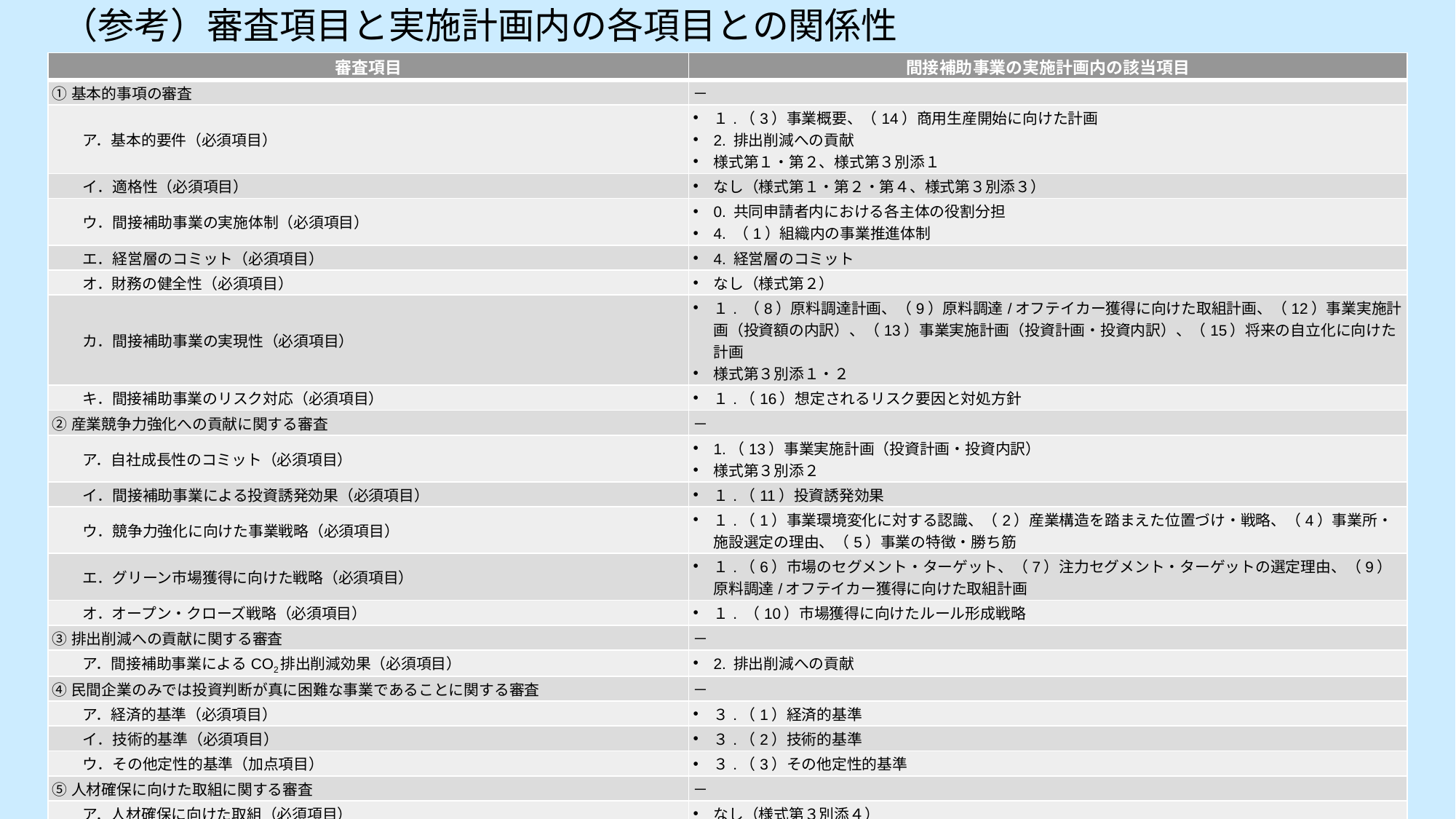

（参考）審査項目と実施計画内の各項目との関係性
| 審査項目 | 間接補助事業の実施計画内の該当項目 |
| --- | --- |
| ①基本的事項の審査 | － |
| ア．基本的要件（必須項目） | １.（3）事業概要、（14）商用生産開始に向けた計画　　 2. 排出削減への貢献 様式第１・第２、様式第３別添１ |
| イ．適格性（必須項目） | なし（様式第１・第２・第４、様式第３別添３） |
| ウ．間接補助事業の実施体制（必須項目） | 0. 共同申請者内における各主体の役割分担 4. （1）組織内の事業推進体制 |
| エ．経営層のコミット（必須項目） | 4. 経営層のコミット |
| オ．財務の健全性（必須項目） | なし（様式第２） |
| カ．間接補助事業の実現性（必須項目） | １. （8）原料調達計画、（9）原料調達/オフテイカー獲得に向けた取組計画、（12）事業実施計画（投資額の内訳）、（13）事業実施計画（投資計画・投資内訳）、（15）将来の自立化に向けた計画 様式第３別添１・２ |
| キ．間接補助事業のリスク対応（必須項目） | １.（16）想定されるリスク要因と対処方針 |
| ②産業競争力強化への貢献に関する審査 | － |
| ア．自社成長性のコミット（必須項目） | 1.（13）事業実施計画（投資計画・投資内訳） 様式第３別添２ |
| イ．間接補助事業による投資誘発効果（必須項目） | １.（11）投資誘発効果 |
| ウ．競争力強化に向けた事業戦略（必須項目） | １.（1）事業環境変化に対する認識、（2）産業構造を踏まえた位置づけ・戦略、（4）事業所・施設選定の理由、（5）事業の特徴・勝ち筋 |
| エ．グリーン市場獲得に向けた戦略（必須項目） | １.（6）市場のセグメント・ターゲット、（7）注力セグメント・ターゲットの選定理由、（9）原料調達/オフテイカー獲得に向けた取組計画 |
| オ．オープン・クローズ戦略（必須項目） | １. （10）市場獲得に向けたルール形成戦略 |
| ③排出削減への貢献に関する審査 | － |
| ア．間接補助事業によるCO2排出削減効果（必須項目） | 2. 排出削減への貢献 |
| ④民間企業のみでは投資判断が真に困難な事業であることに関する審査 | － |
| ア．経済的基準（必須項目） | ３.（1）経済的基準 |
| イ．技術的基準（必須項目） | ３.（2）技術的基準 |
| ウ．その他定性的基準（加点項目） | ３.（3）その他定性的基準 |
| ⑤人材確保に向けた取組に関する審査 | － |
| ア．人材確保に向けた取組（必須項目） | なし（様式第３別添４） |
| イ．従業員の賃金引上げ計画の表明（加点項目） | なし（様式第３別添４） |
| ウ．ワーク・ライフ・バランス等の推進（加点項目） | なし（様式第３別添５） |